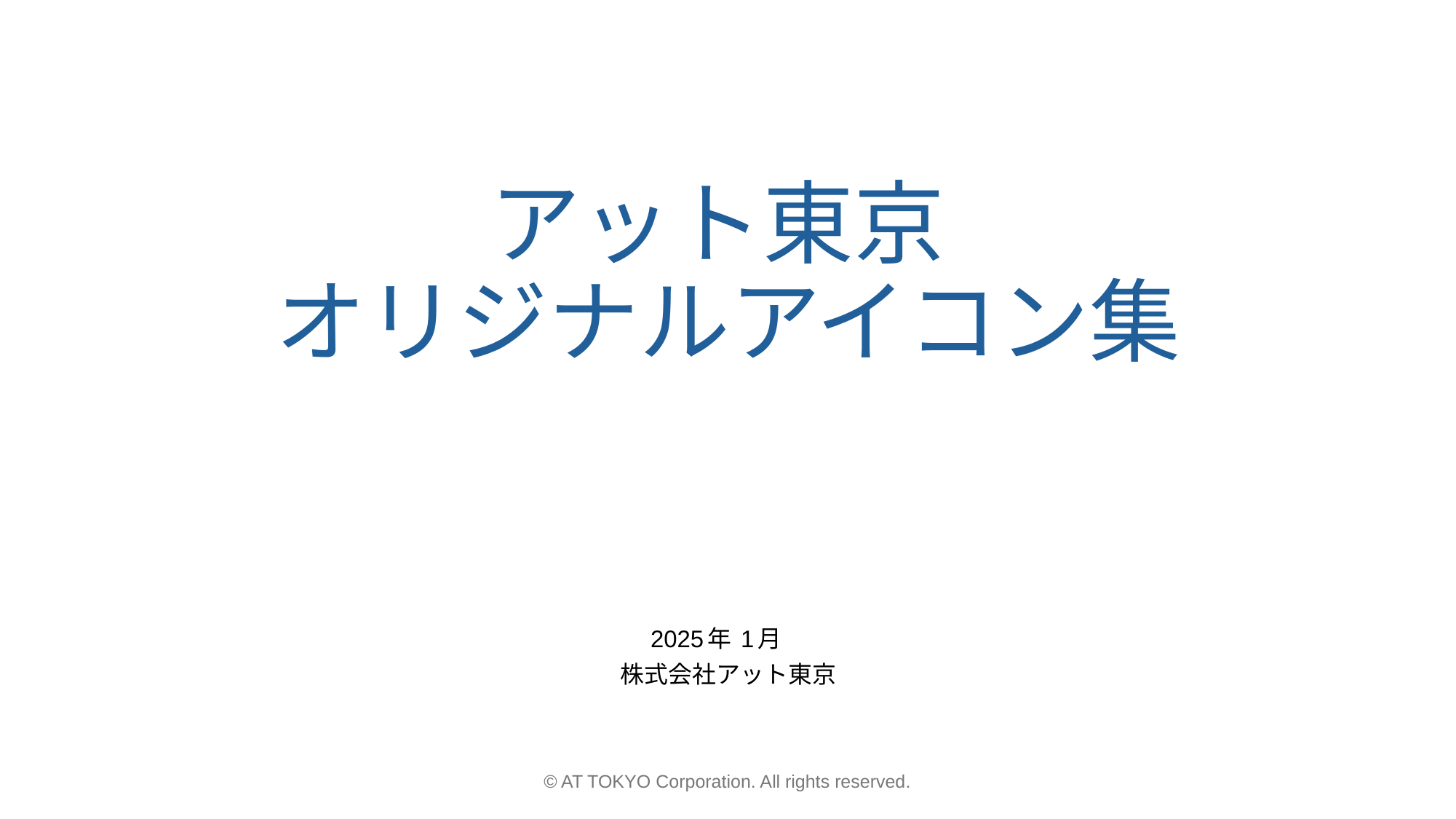

# アット東京 オリジナルアイコン集
2025年 1月
株式会社アット東京
© AT TOKYO Corporation. All rights reserved.